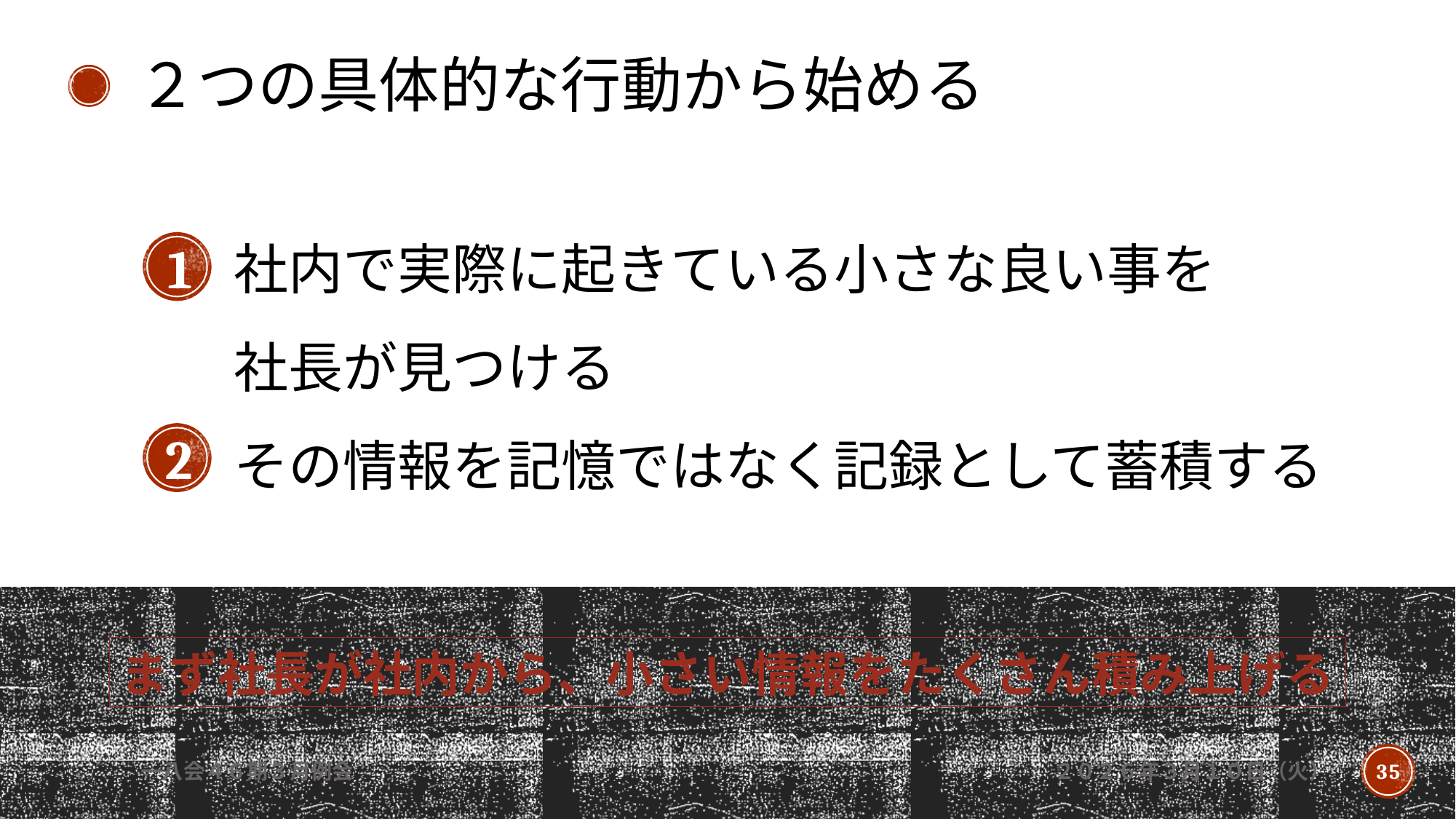

２つの具体的な行動から始める

# 社内で実際に起きている小さな良い事を 社長が見つける その情報を記憶ではなく記録として蓄積する
1

2

まず社長が社内から、小さい情報をたくさん積み上げる
一八会４６期３月例会
２０２６年３月１０日（火）